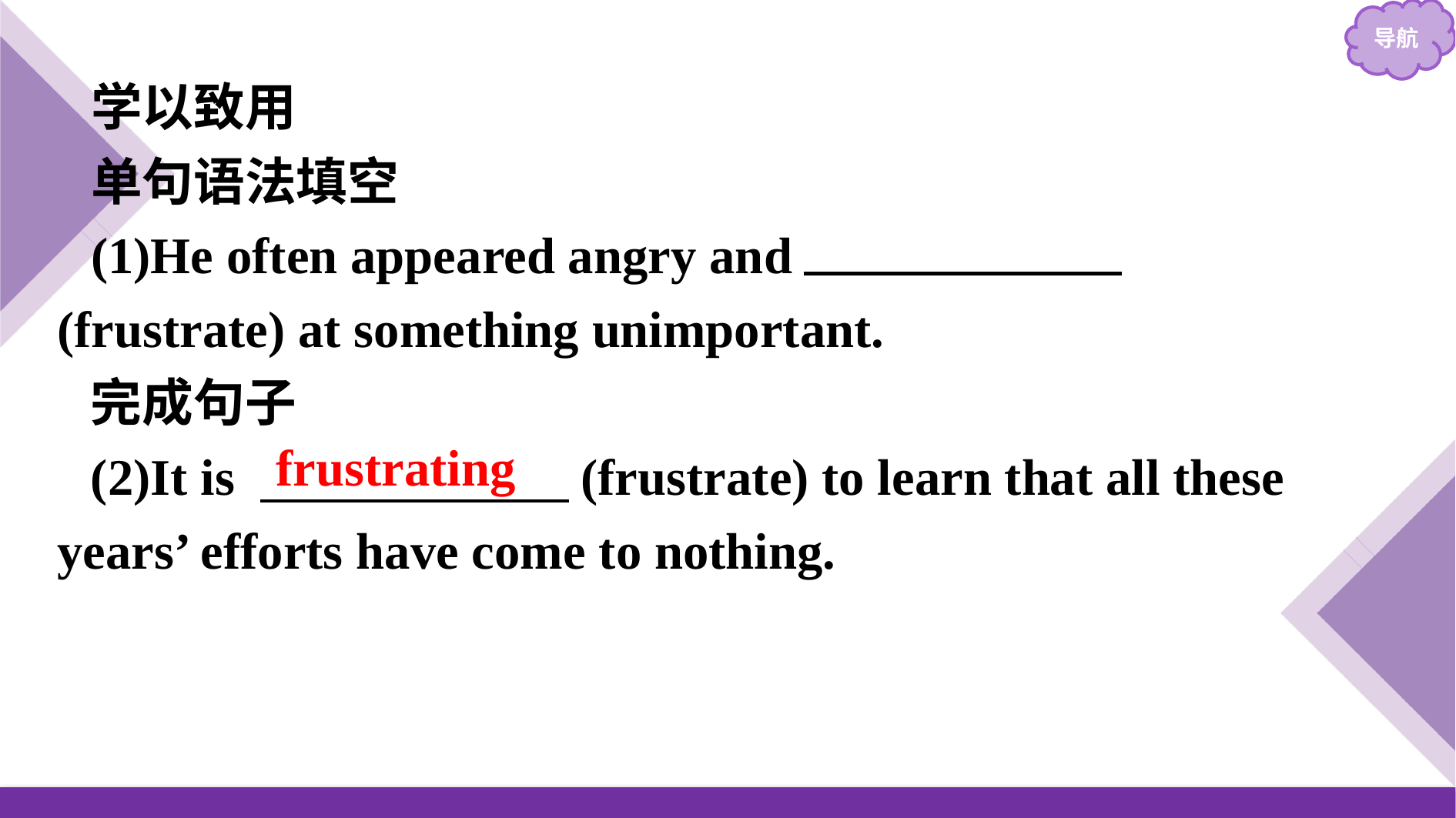

学以致用
单句语法填空
(1)He often appeared angry and 　frustrated　(frustrate) at something unimportant.
完成句子
(2)It is 　　　　　　(frustrate) to learn that all these years’ efforts have come to nothing.

frustrating